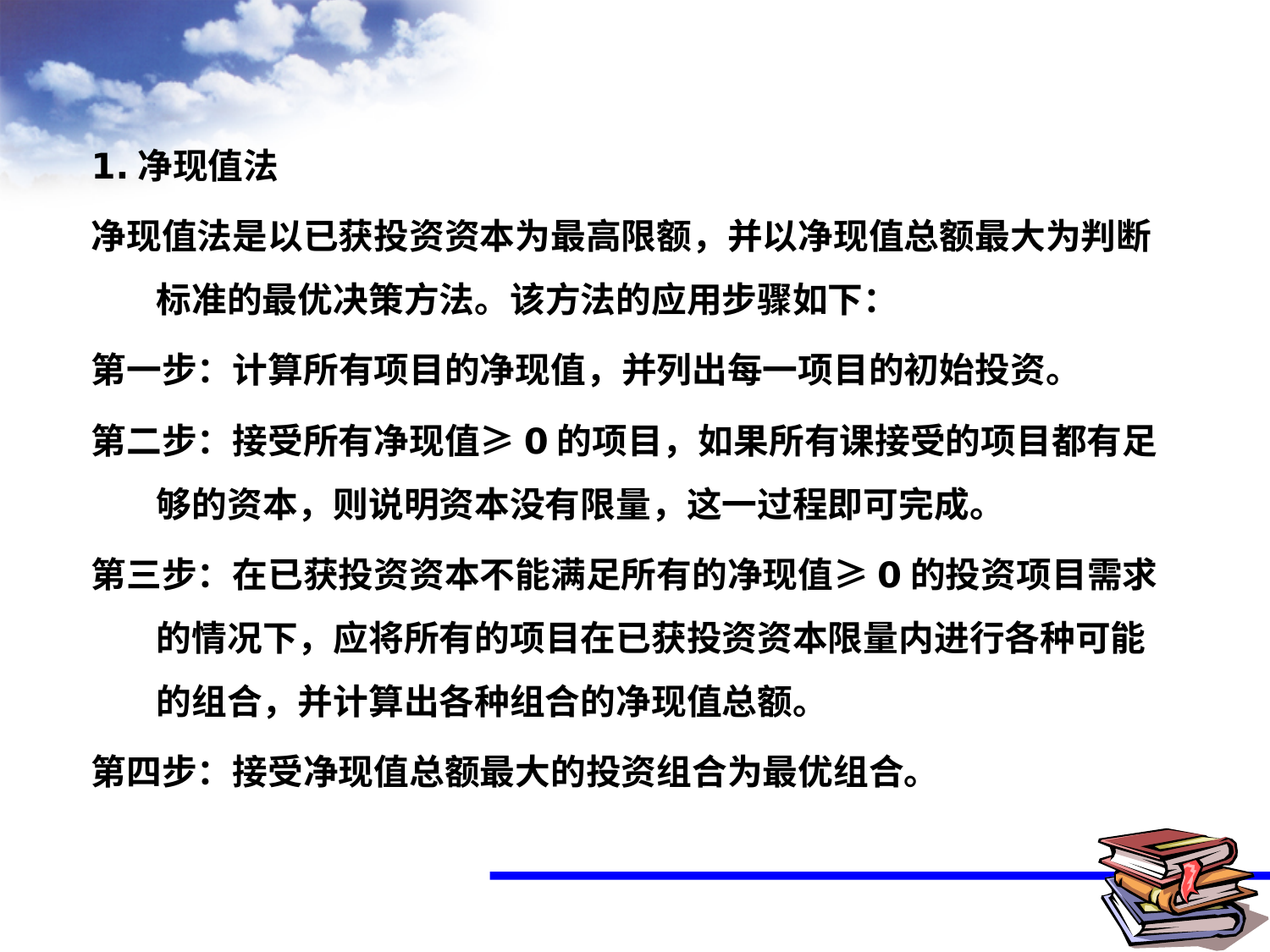

1.净现值法
净现值法是以已获投资资本为最高限额，并以净现值总额最大为判断标准的最优决策方法。该方法的应用步骤如下：
第一步：计算所有项目的净现值，并列出每一项目的初始投资。
第二步：接受所有净现值≥0的项目，如果所有课接受的项目都有足够的资本，则说明资本没有限量，这一过程即可完成。
第三步：在已获投资资本不能满足所有的净现值≥0的投资项目需求的情况下，应将所有的项目在已获投资资本限量内进行各种可能的组合，并计算出各种组合的净现值总额。
第四步：接受净现值总额最大的投资组合为最优组合。